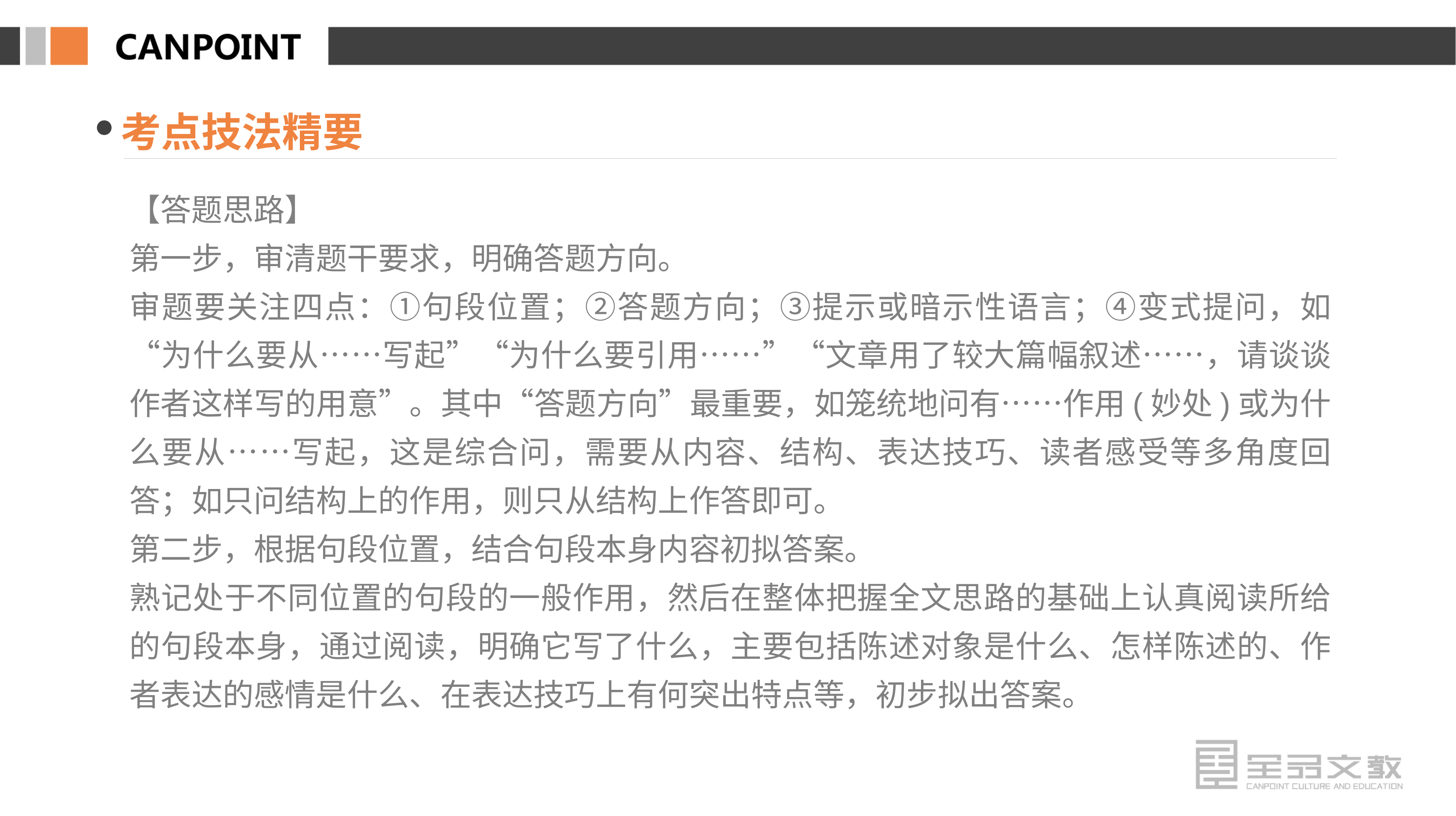

考点技法精要

【答题思路】
第一步，审清题干要求，明确答题方向。
审题要关注四点：①句段位置；②答题方向；③提示或暗示性语言；④变式提问，如“为什么要从……写起”“为什么要引用……”“文章用了较大篇幅叙述……，请谈谈作者这样写的用意”。其中“答题方向”最重要，如笼统地问有……作用(妙处)或为什么要从……写起，这是综合问，需要从内容、结构、表达技巧、读者感受等多角度回答；如只问结构上的作用，则只从结构上作答即可。
第二步，根据句段位置，结合句段本身内容初拟答案。
熟记处于不同位置的句段的一般作用，然后在整体把握全文思路的基础上认真阅读所给的句段本身，通过阅读，明确它写了什么，主要包括陈述对象是什么、怎样陈述的、作者表达的感情是什么、在表达技巧上有何突出特点等，初步拟出答案。